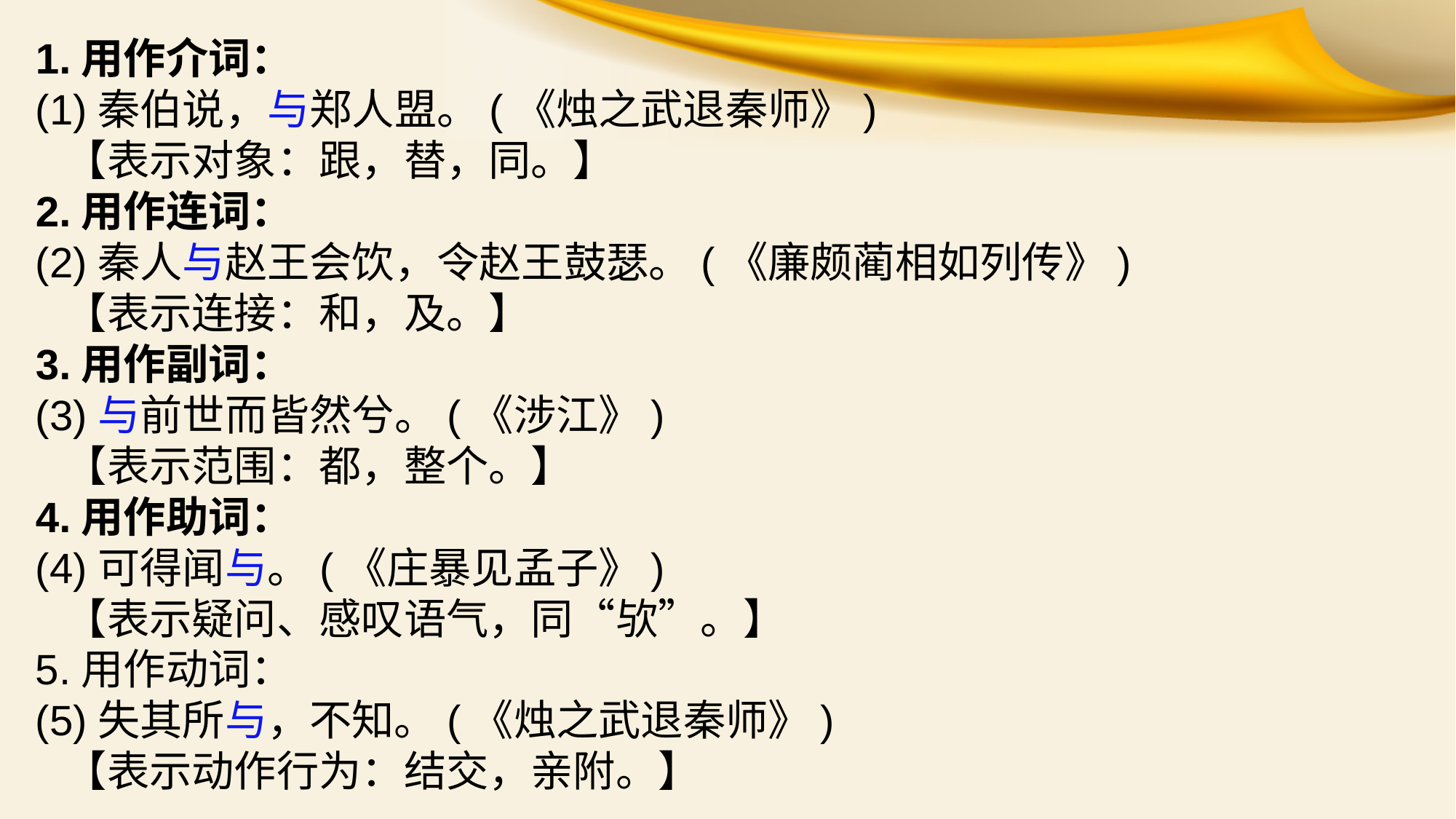

1.用作介词：
(1)秦伯说，与郑人盟。(《烛之武退秦师》)
  【表示对象：跟，替，同。】
2.用作连词：
(2)秦人与赵王会饮，令赵王鼓瑟。(《廉颇蔺相如列传》)
  【表示连接：和，及。】
3.用作副词：
(3)与前世而皆然兮。(《涉江》)
  【表示范围：都，整个。】
4.用作助词：
(4)可得闻与。(《庄暴见孟子》)
  【表示疑问、感叹语气，同“欤”。】
5.用作动词：
(5)失其所与，不知。(《烛之武退秦师》)
  【表示动作行为：结交，亲附。】